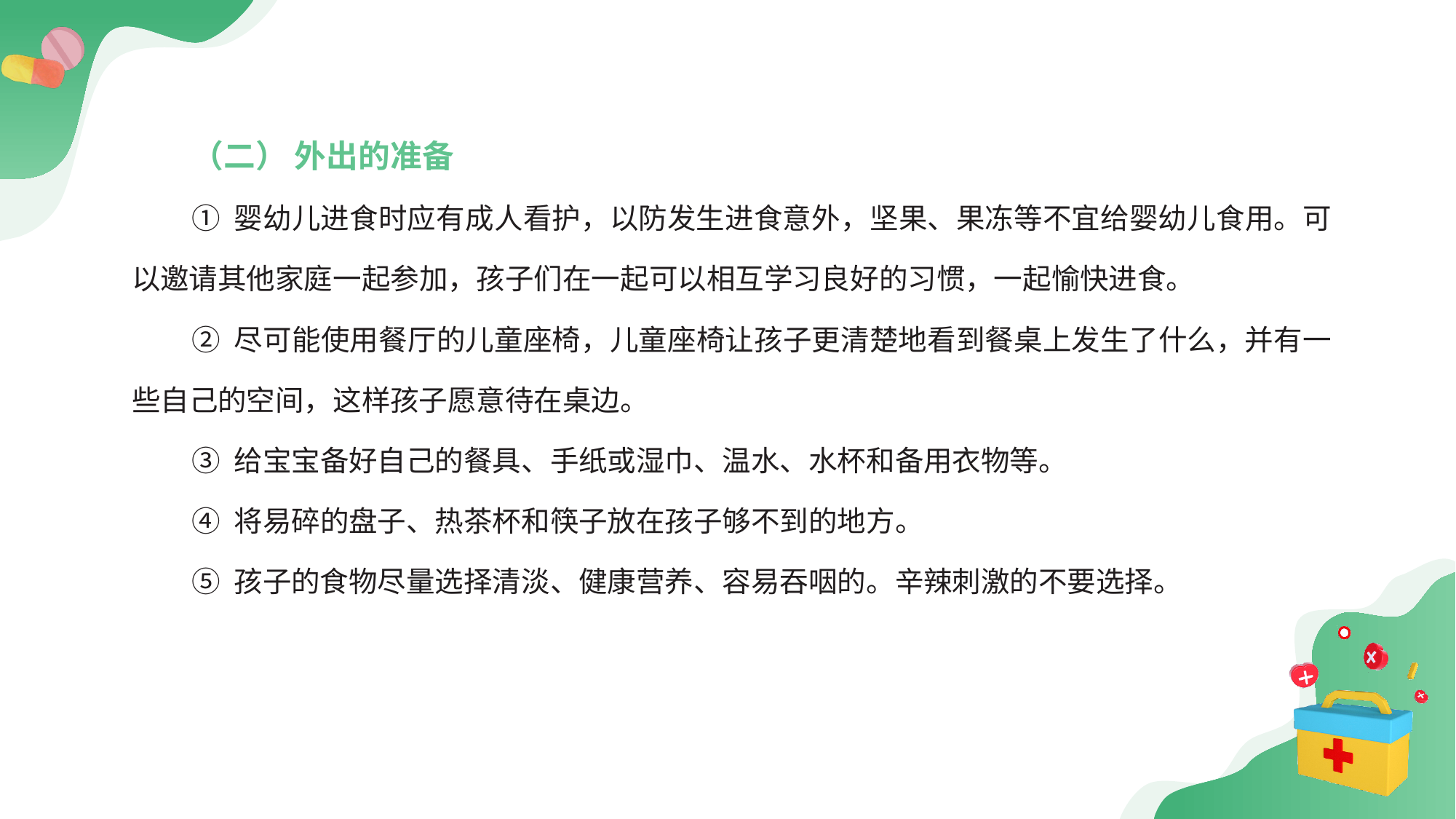

（二） 外出的准备
① 婴幼儿进食时应有成人看护，以防发生进食意外，坚果、果冻等不宜给婴幼儿食用。可以邀请其他家庭一起参加，孩子们在一起可以相互学习良好的习惯，一起愉快进食。
② 尽可能使用餐厅的儿童座椅，儿童座椅让孩子更清楚地看到餐桌上发生了什么，并有一些自己的空间，这样孩子愿意待在桌边。
③ 给宝宝备好自己的餐具、手纸或湿巾、温水、水杯和备用衣物等。
④ 将易碎的盘子、热茶杯和筷子放在孩子够不到的地方。
⑤ 孩子的食物尽量选择清淡、健康营养、容易吞咽的。辛辣刺激的不要选择。